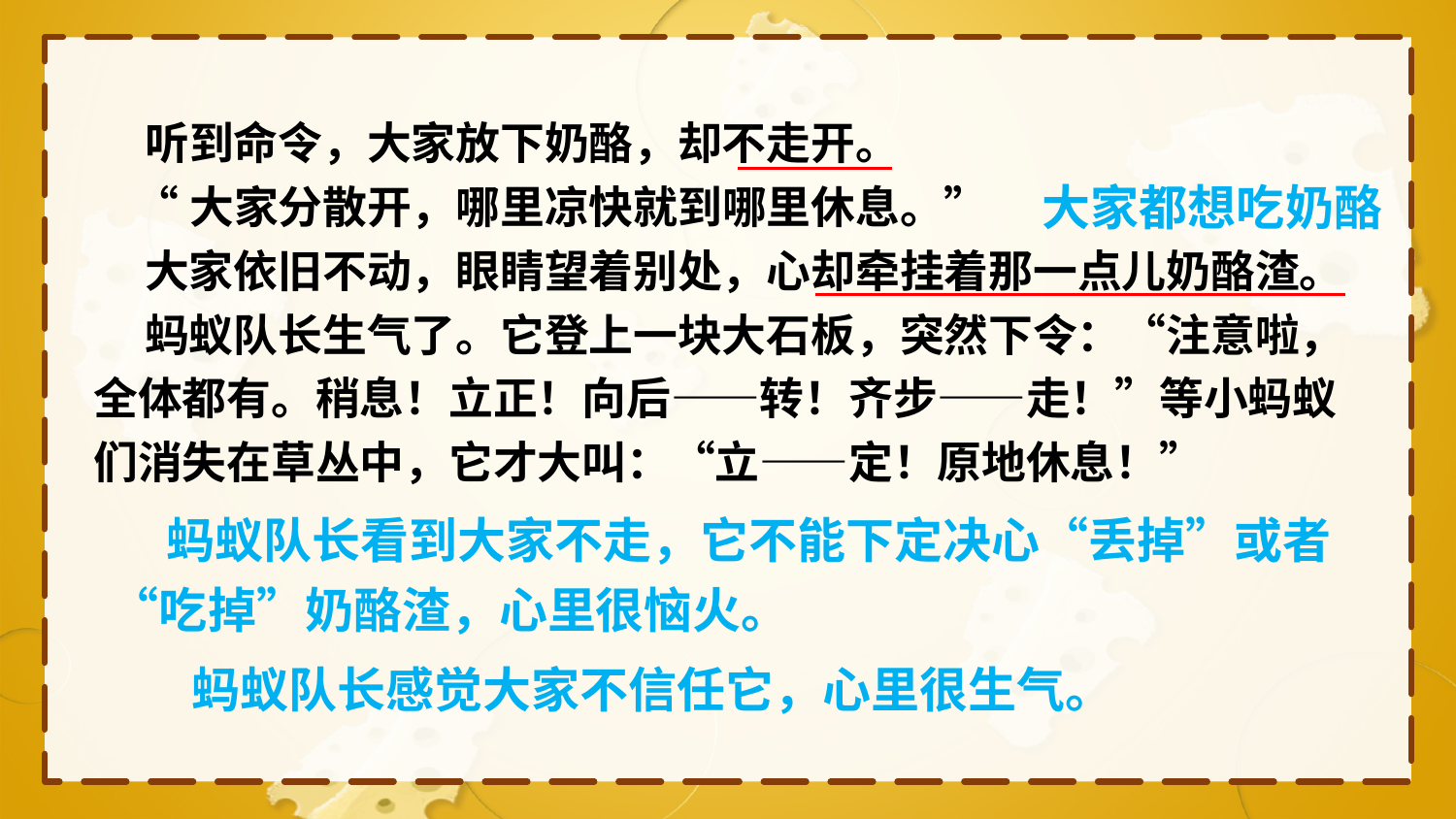

听到命令，大家放下奶酪，却不走开。
    “大家分散开，哪里凉快就到哪里休息。”
    大家依旧不动，眼睛望着别处，心却牵挂着那一点儿奶酪渣。
    蚂蚁队长生气了。它登上一块大石板，突然下令：“注意啦，全体都有。稍息！立正！向后——转！齐步——走！”等小蚂蚁们消失在草丛中，它才大叫：“立——定！原地休息！”
大家都想吃奶酪
    蚂蚁队长看到大家不走，它不能下定决心“丢掉”或者“吃掉”奶酪渣，心里很恼火。
蚂蚁队长感觉大家不信任它，心里很生气。